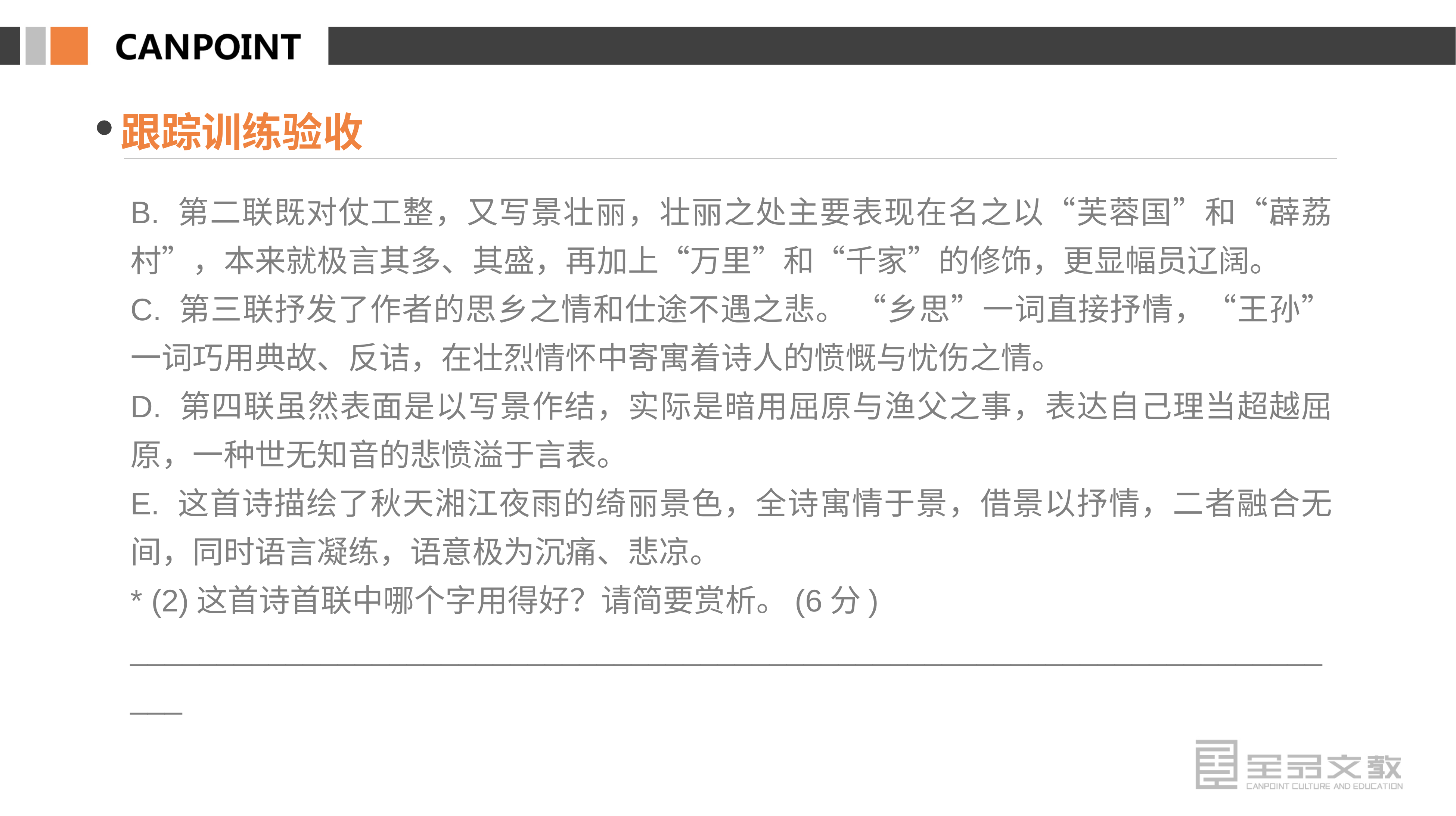

跟踪训练验收

B. 第二联既对仗工整，又写景壮丽，壮丽之处主要表现在名之以“芙蓉国”和“薜荔村”，本来就极言其多、其盛，再加上“万里”和“千家”的修饰，更显幅员辽阔。
C. 第三联抒发了作者的思乡之情和仕途不遇之悲。 “乡思”一词直接抒情，“王孙”一词巧用典故、反诘，在壮烈情怀中寄寓着诗人的愤慨与忧伤之情。
D. 第四联虽然表面是以写景作结，实际是暗用屈原与渔父之事，表达自己理当超越屈原，一种世无知音的悲愤溢于言表。
E. 这首诗描绘了秋天湘江夜雨的绮丽景色，全诗寓情于景，借景以抒情，二者融合无间，同时语言凝练，语意极为沉痛、悲凉。
* (2)这首诗首联中哪个字用得好？请简要赏析。(6分)
________________________________________________________________________